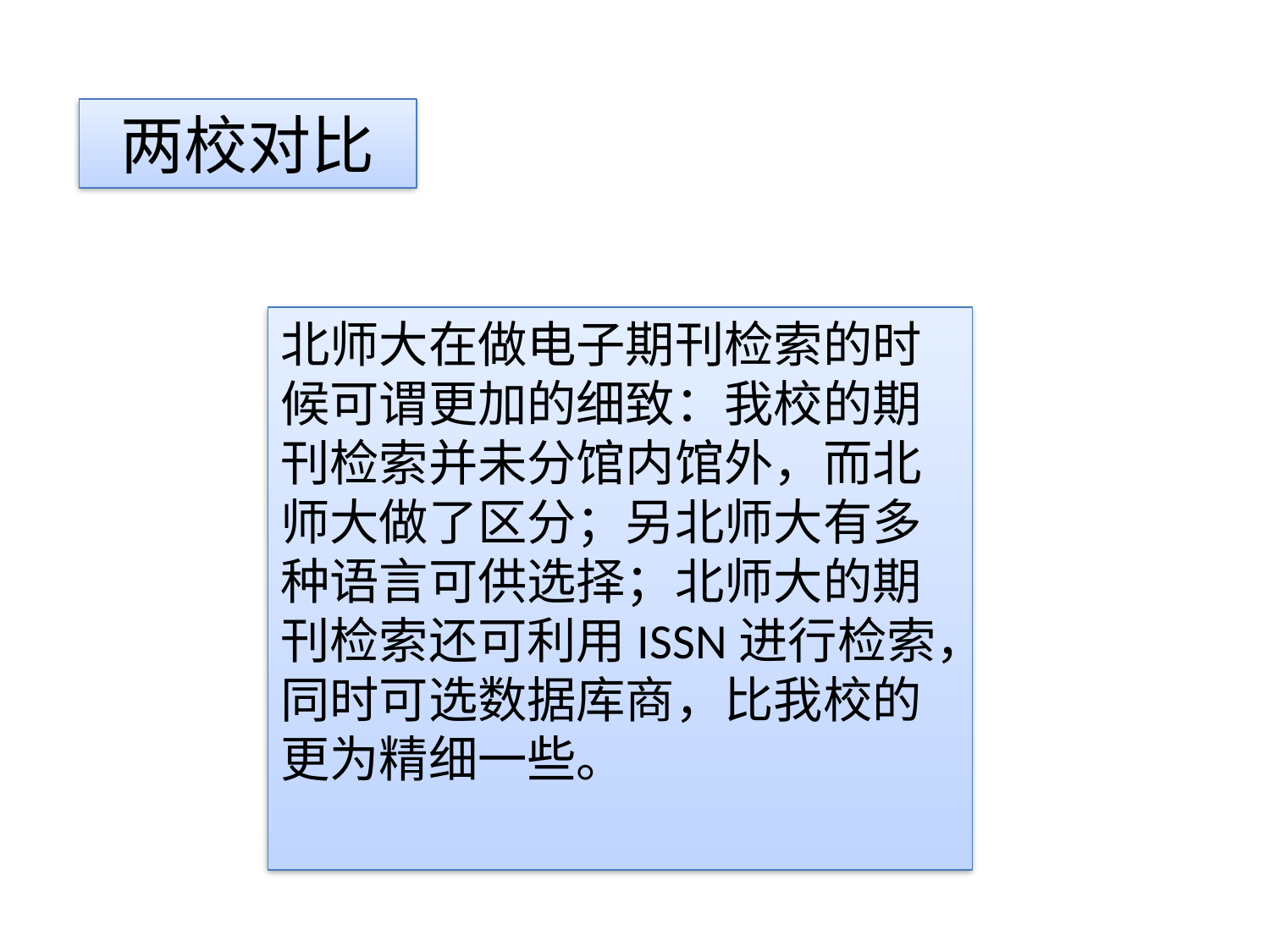

两校对比
北师大在做电子期刊检索的时候可谓更加的细致：我校的期刊检索并未分馆内馆外，而北师大做了区分；另北师大有多种语言可供选择；北师大的期刊检索还可利用ISSN进行检索，同时可选数据库商，比我校的更为精细一些。